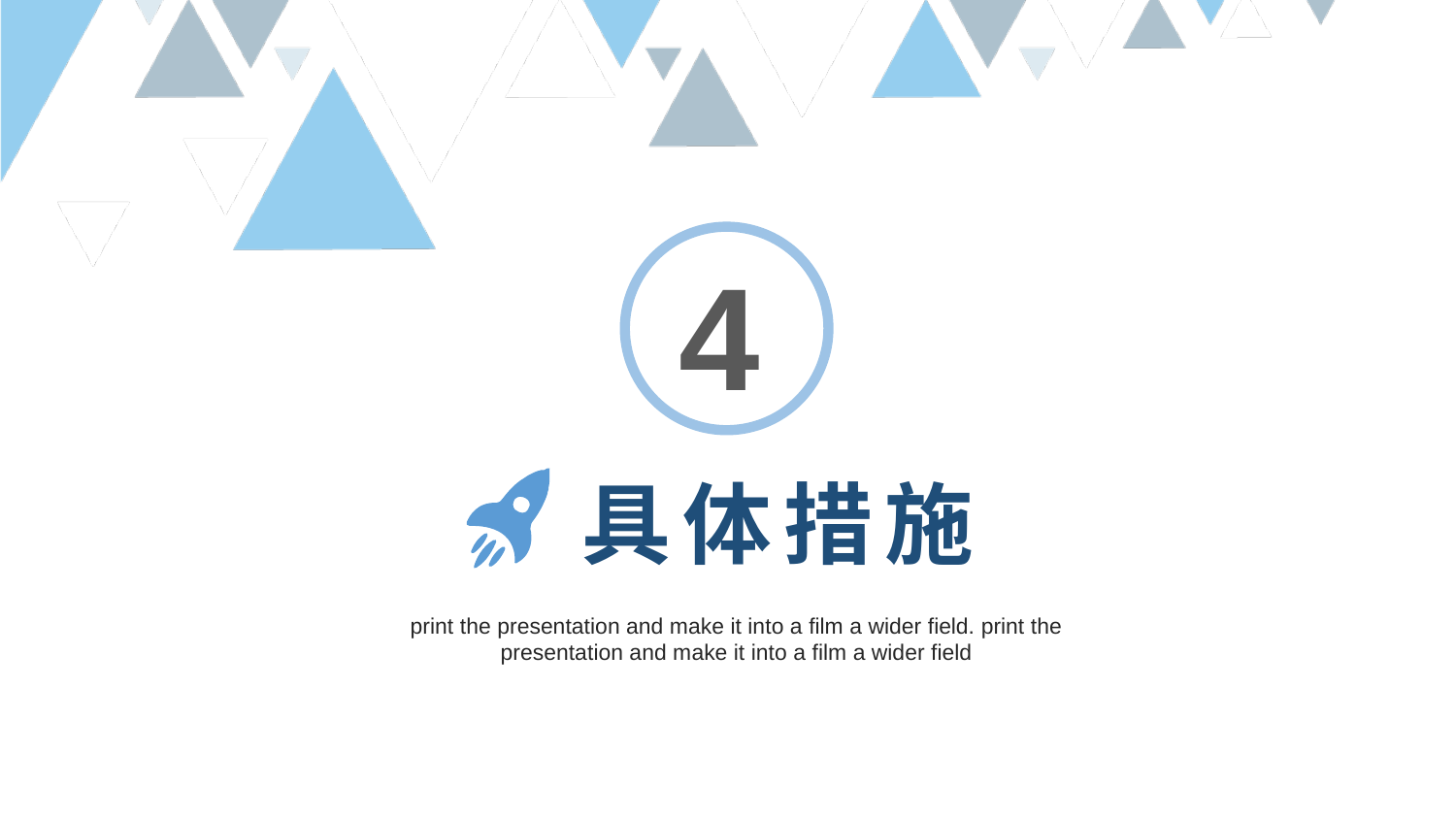

4
具体措施

print the presentation and make it into a film a wider field. print the presentation and make it into a film a wider field